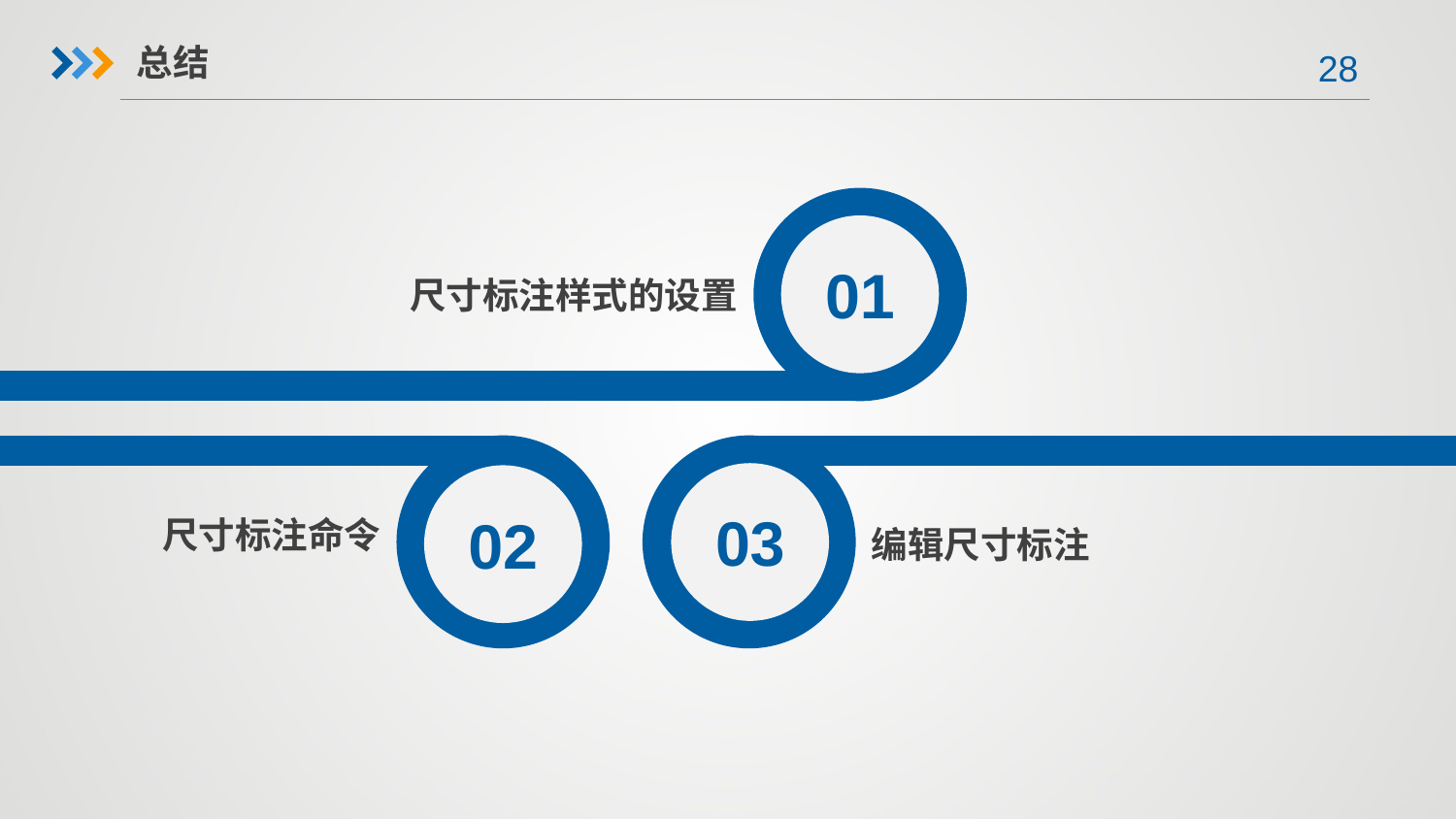

总结

01
尺寸标注样式的设置

02

03
尺寸标注命令
编辑尺寸标注